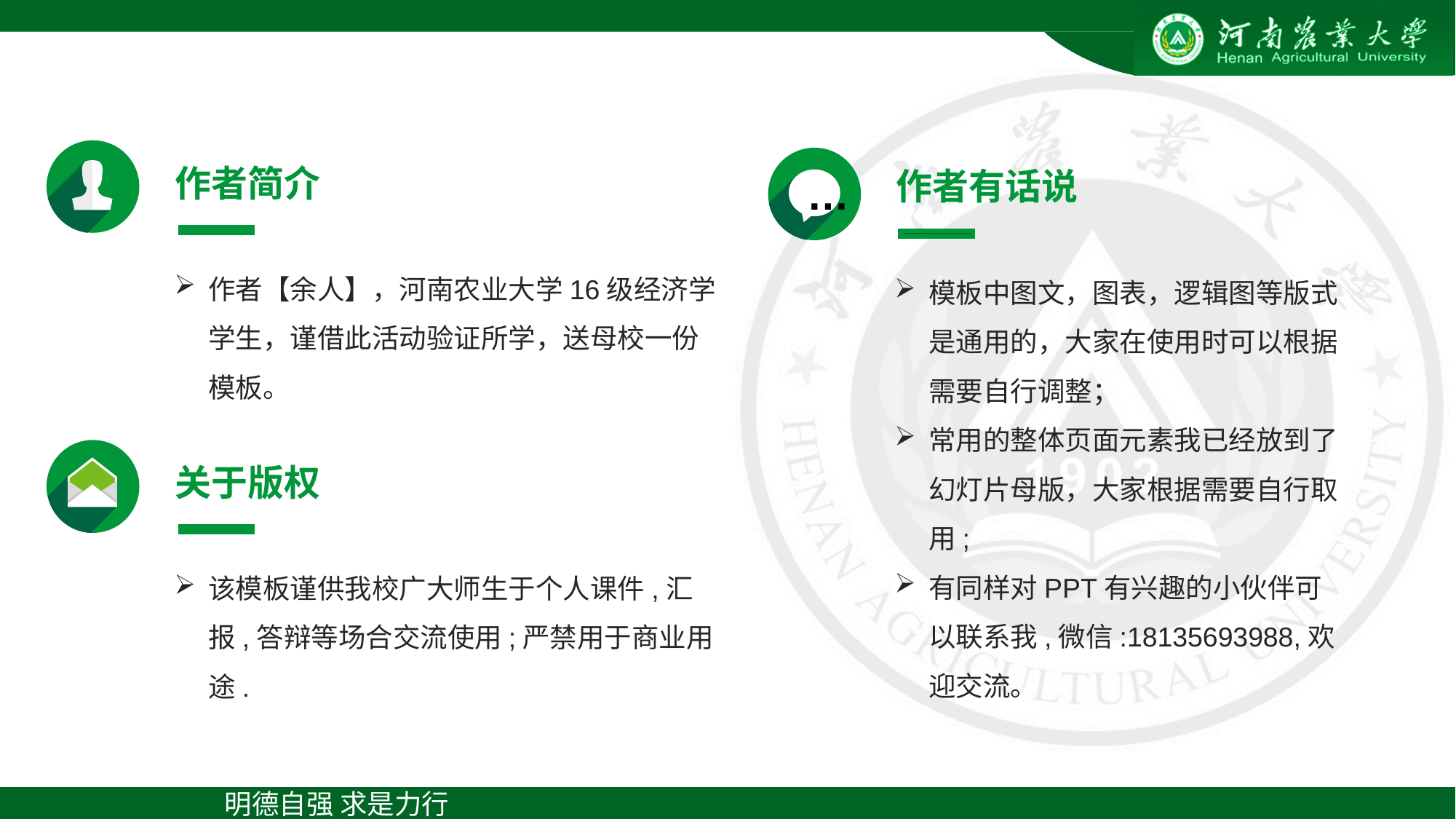

作者简介

作者【余人】，河南农业大学16级经济学学生，谨借此活动验证所学，送母校一份模板。

作者有话说
…

模板中图文，图表，逻辑图等版式是通用的，大家在使用时可以根据需要自行调整；
常用的整体页面元素我已经放到了幻灯片母版，大家根据需要自行取用;
有同样对PPT有兴趣的小伙伴可以联系我,微信:18135693988,欢迎交流。

关于版权

该模板谨供我校广大师生于个人课件,汇报,答辩等场合交流使用;严禁用于商业用途.